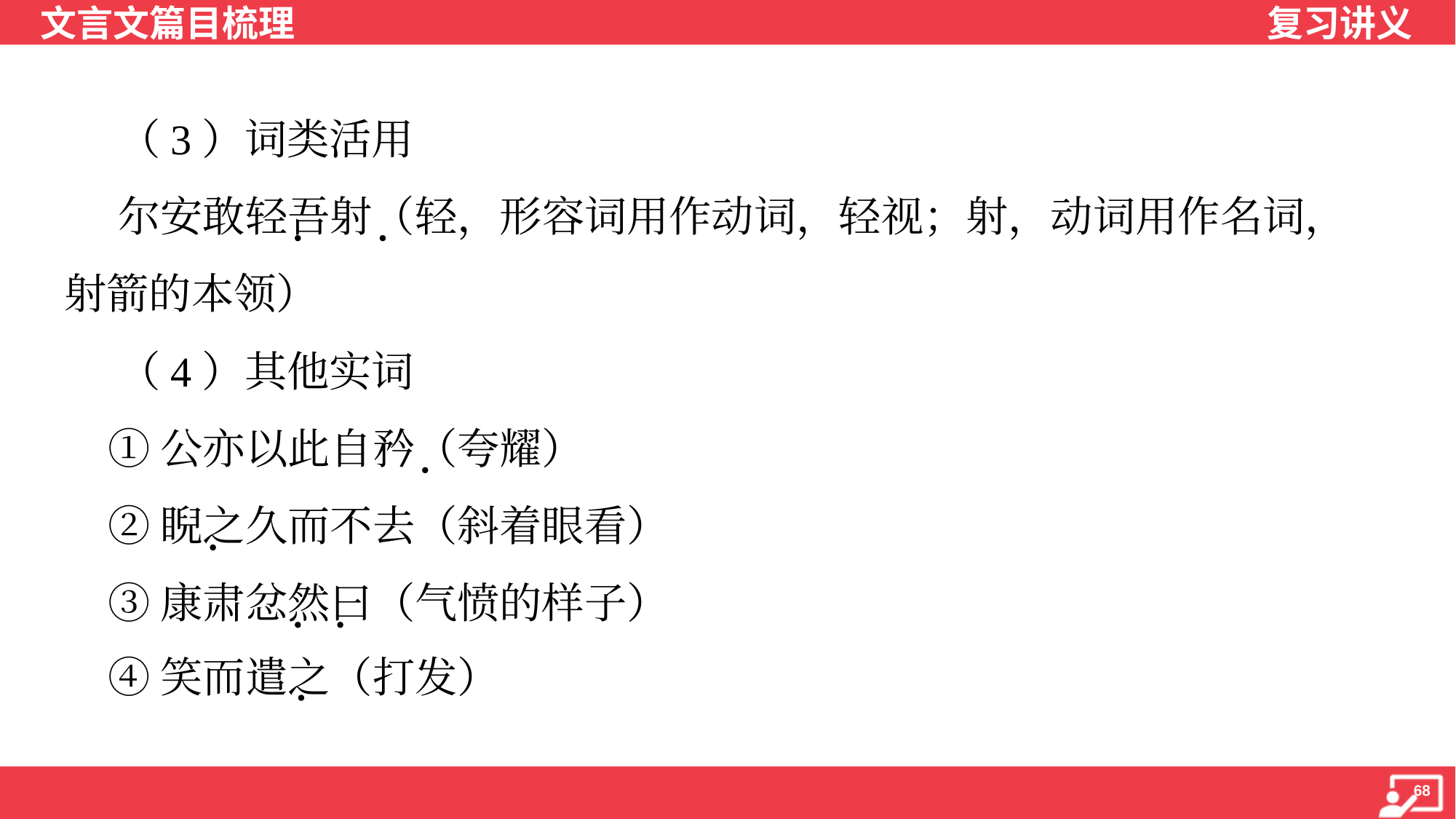

（3）词类活用
    尔安敢轻吾射（轻，形容词用作动词，轻视；射，动词用作名词，
射箭的本领）
    （4）其他实词
    ①公亦以此自矜（夸耀）
    ②睨之久而不去（斜着眼看）
    ③康肃忿然曰（气愤的样子）
    ④笑而遣之（打发）